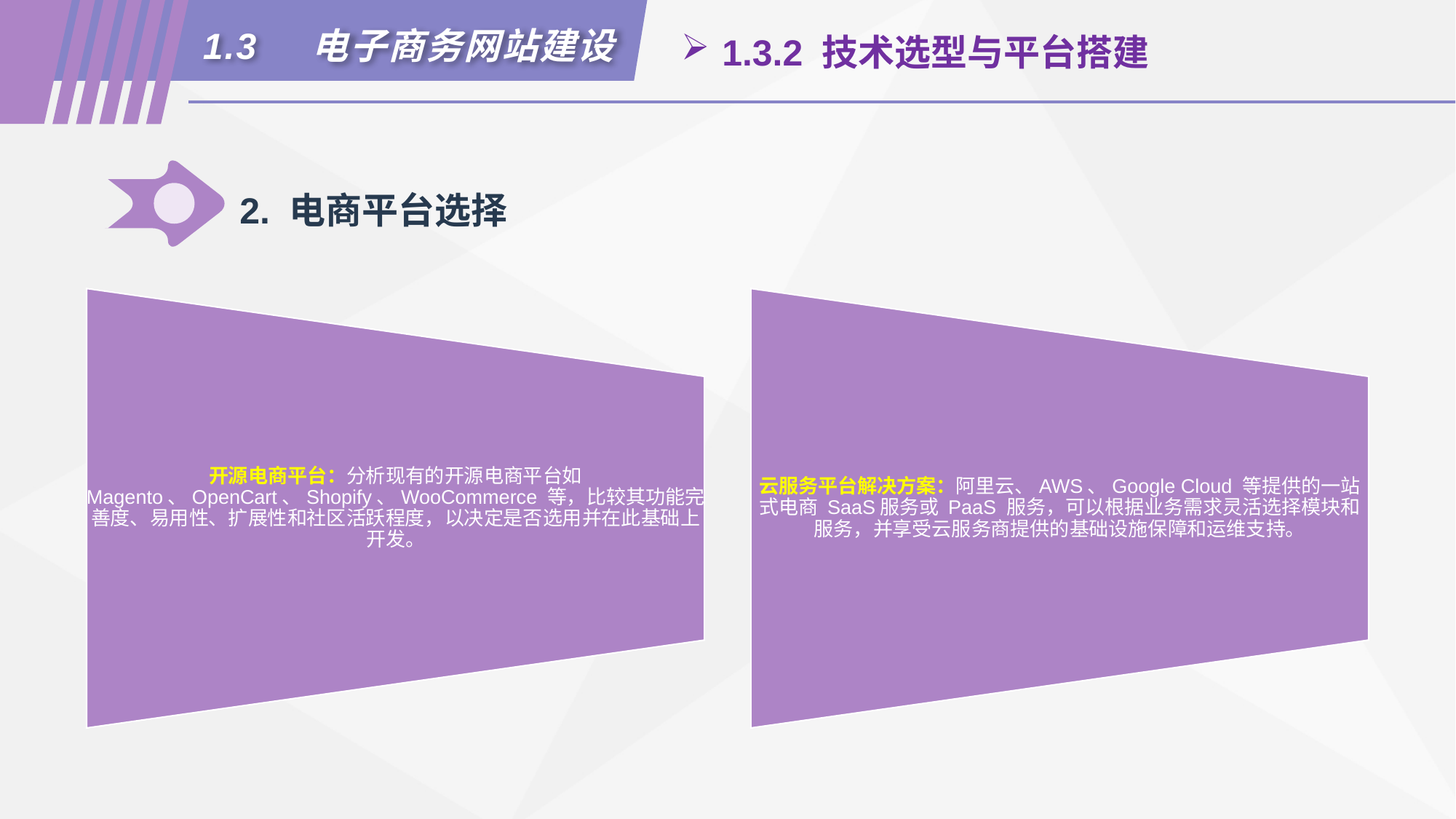

1.3	电子商务网站建设
1.3.2 技术选型与平台搭建

2. 电商平台选择
开源电商平台：分析现有的开源电商平台如 Magento、OpenCart、Shopify、WooCommerce 等，比较其功能完善度、易用性、扩展性和社区活跃程度，以决定是否选用并在此基础上开发。
云服务平台解决方案：阿里云、AWS、Google Cloud 等提供的一站式电商 SaaS服务或 PaaS 服务，可以根据业务需求灵活选择模块和服务，并享受云服务商提供的基础设施保障和运维支持。